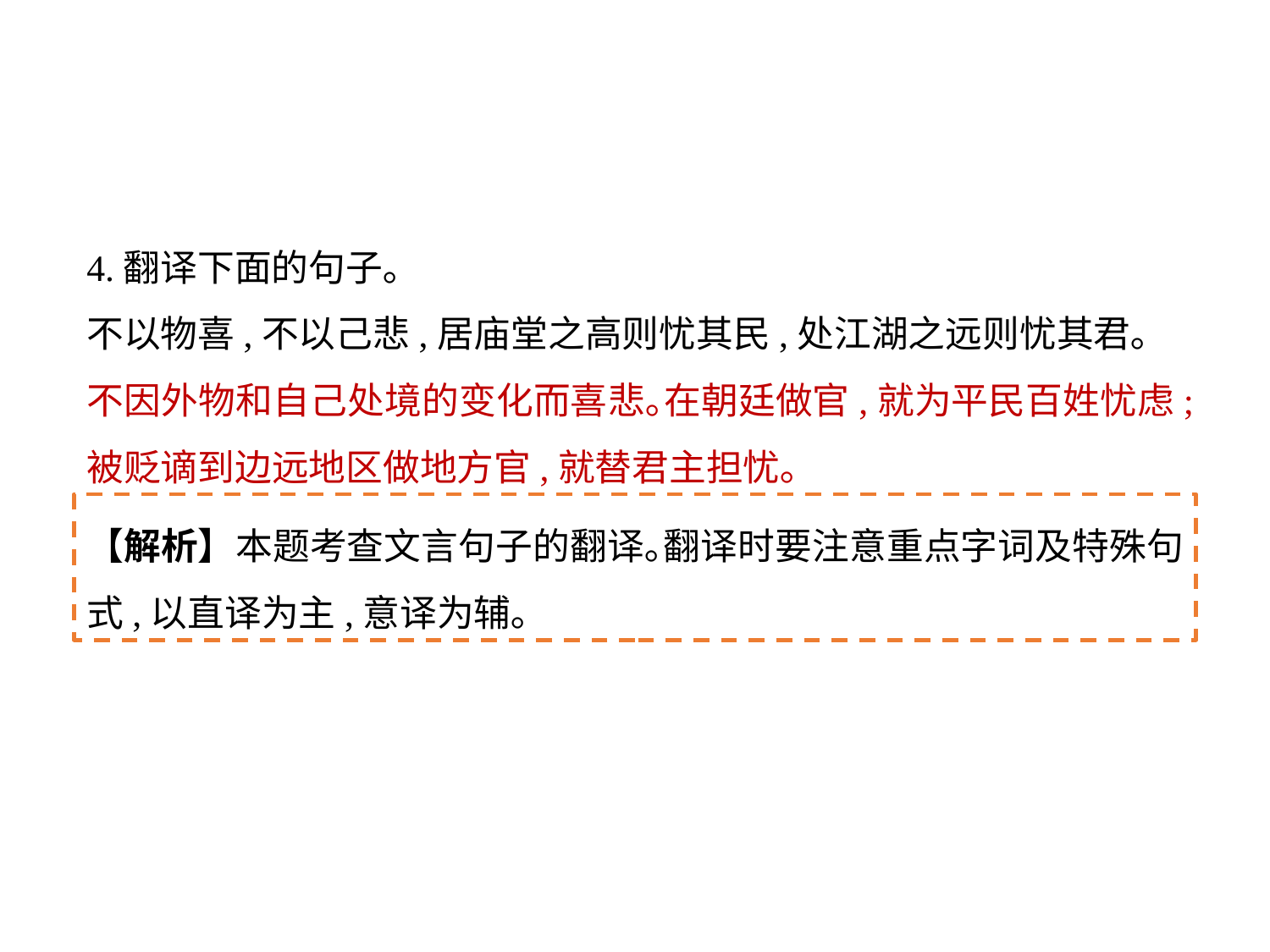

4.翻译下面的句子｡
不以物喜,不以己悲,居庙堂之高则忧其民,处江湖之远则忧其君｡
不因外物和自己处境的变化而喜悲｡在朝廷做官,就为平民百姓忧虑;被贬谪到边远地区做地方官,就替君主担忧｡
【解析】本题考查文言句子的翻译｡翻译时要注意重点字词及特殊句式,以直译为主,意译为辅｡